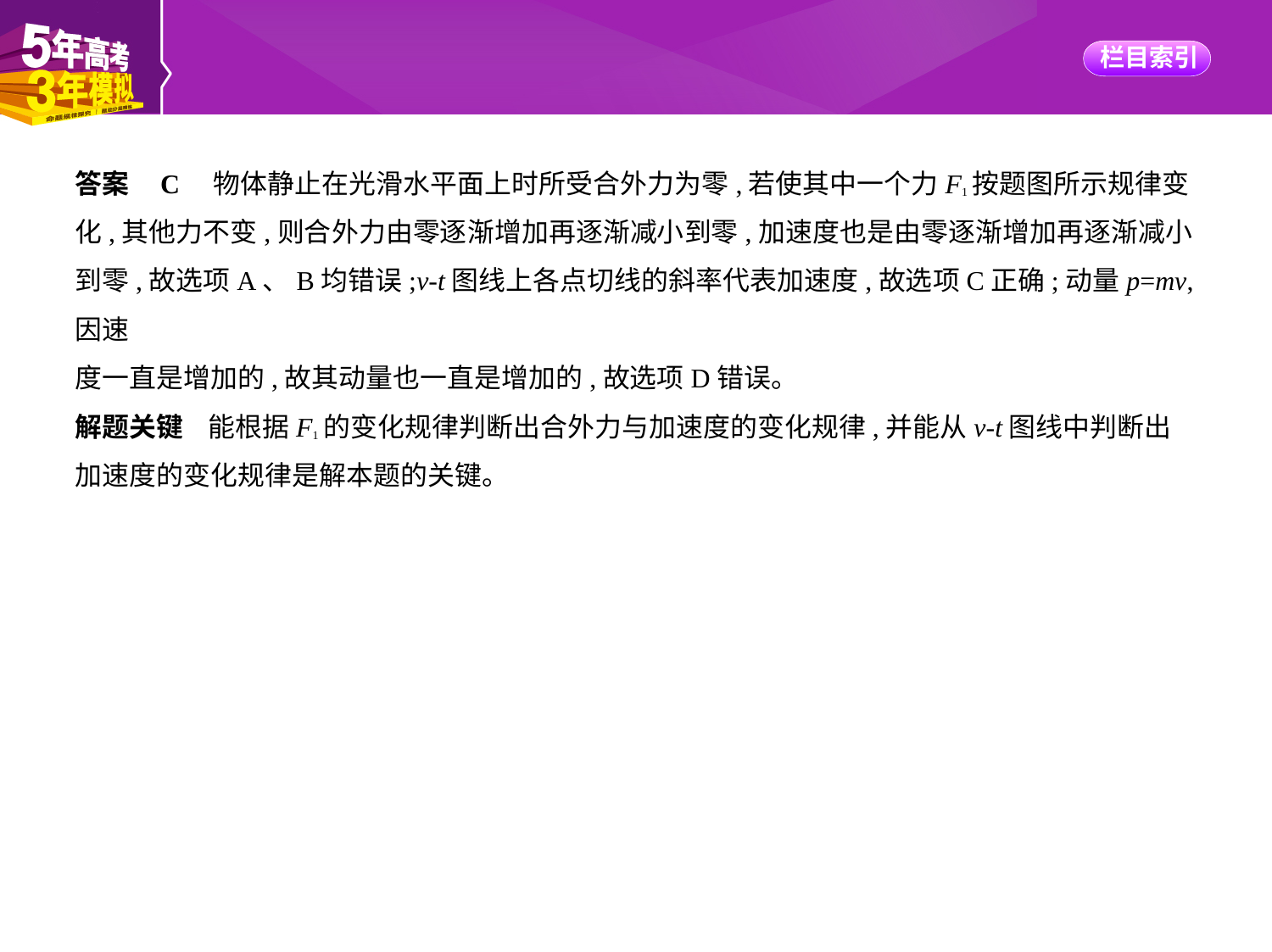

答案    C　物体静止在光滑水平面上时所受合外力为零,若使其中一个力F1按题图所示规律变
化,其他力不变,则合外力由零逐渐增加再逐渐减小到零,加速度也是由零逐渐增加再逐渐减小
到零,故选项A、B均错误;v-t图线上各点切线的斜率代表加速度,故选项C正确;动量p=mv,因速
度一直是增加的,故其动量也一直是增加的,故选项D错误。
解题关键    能根据F1的变化规律判断出合外力与加速度的变化规律,并能从v-t图线中判断出
加速度的变化规律是解本题的关键。